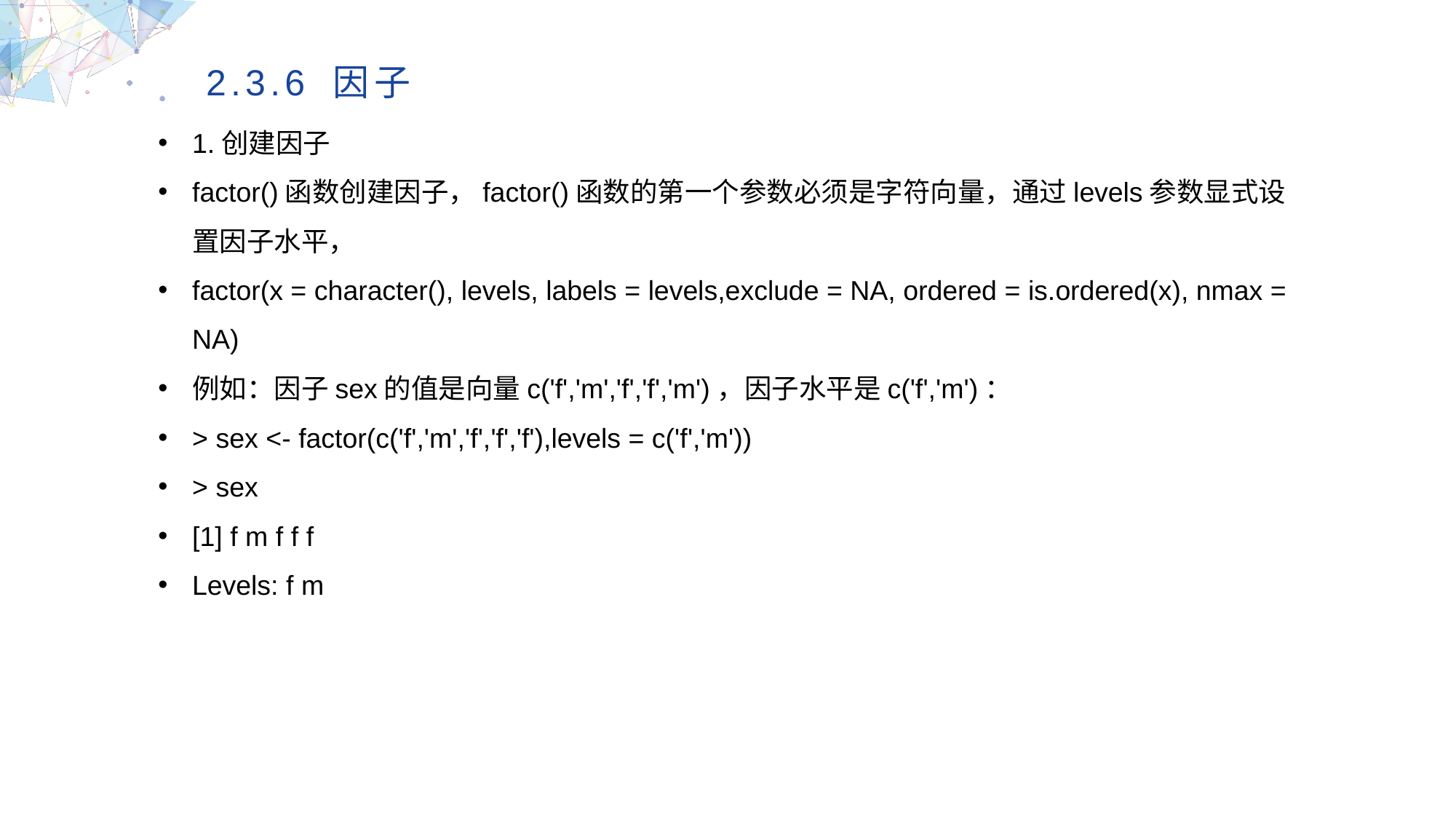

2.3.6 因子
1.创建因子
factor()函数创建因子，factor()函数的第一个参数必须是字符向量，通过levels参数显式设置因子水平，
factor(x = character(), levels, labels = levels,exclude = NA, ordered = is.ordered(x), nmax = NA)
例如：因子sex的值是向量c('f','m','f','f','m')，因子水平是c('f','m')：
> sex <- factor(c('f','m','f','f','f'),levels = c('f','m'))
> sex
[1] f m f f f
Levels: f m

MULTIPURPOSE PRESENTATION TEMPLATE | UNIQUE DESIGN
Welcome Message
Please replace text, click add relevant headline, modify the text content, also can copy your content to this directly. Please replace text, click add relevant headline, modify the text content, also can copy your content to this directly.